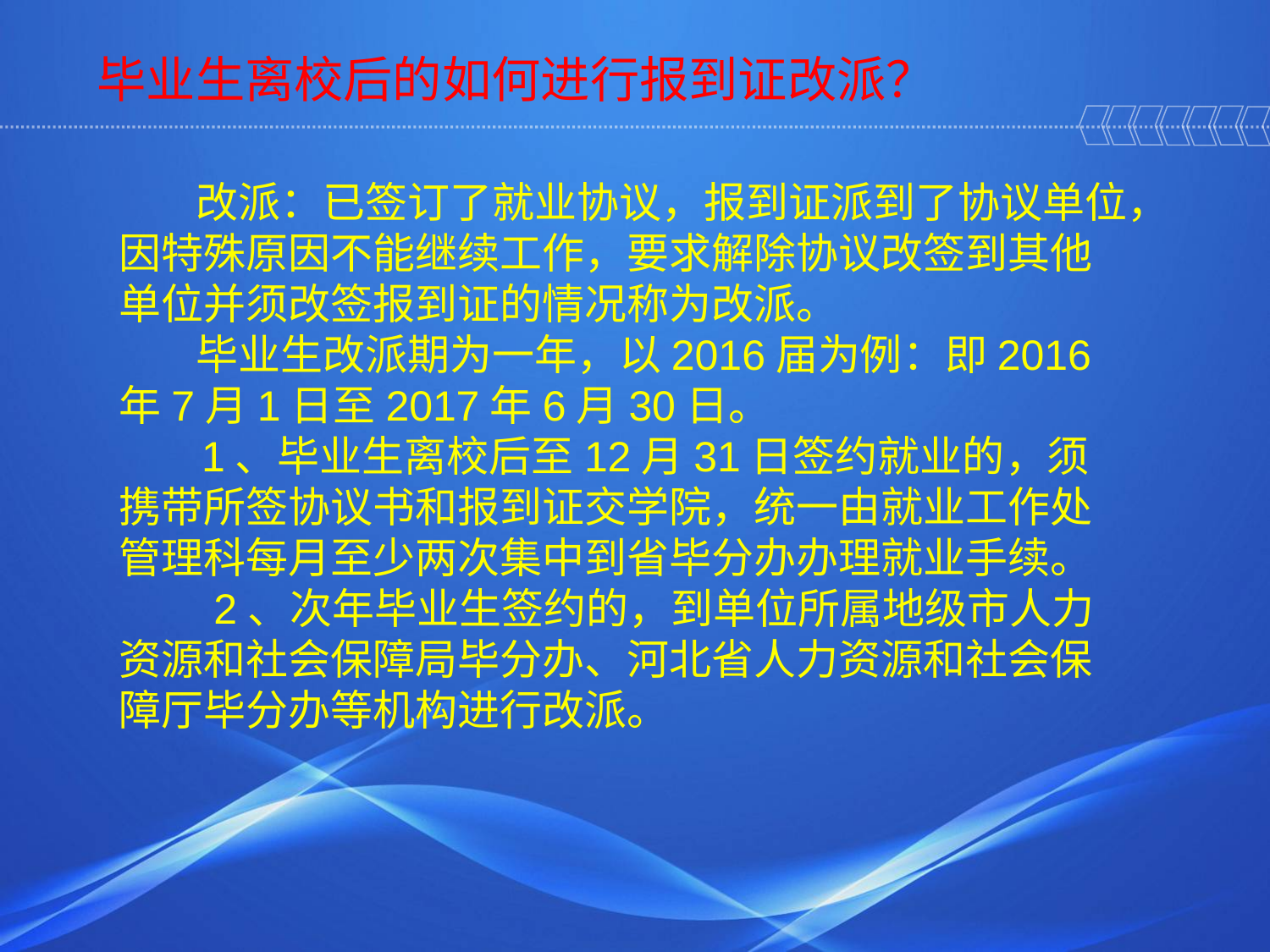

毕业生离校后的如何进行报到证改派？

       改派：已签订了就业协议，报到证派到了协议单位，因特殊原因不能继续工作，要求解除协议改签到其他单位并须改签报到证的情况称为改派。
       毕业生改派期为一年，以2016届为例：即2016年7月1日至2017年6月30日。
       1、毕业生离校后至12月31日签约就业的，须携带所签协议书和报到证交学院，统一由就业工作处管理科每月至少两次集中到省毕分办办理就业手续。
        2、次年毕业生签约的，到单位所属地级市人力资源和社会保障局毕分办、河北省人力资源和社会保障厅毕分办等机构进行改派。